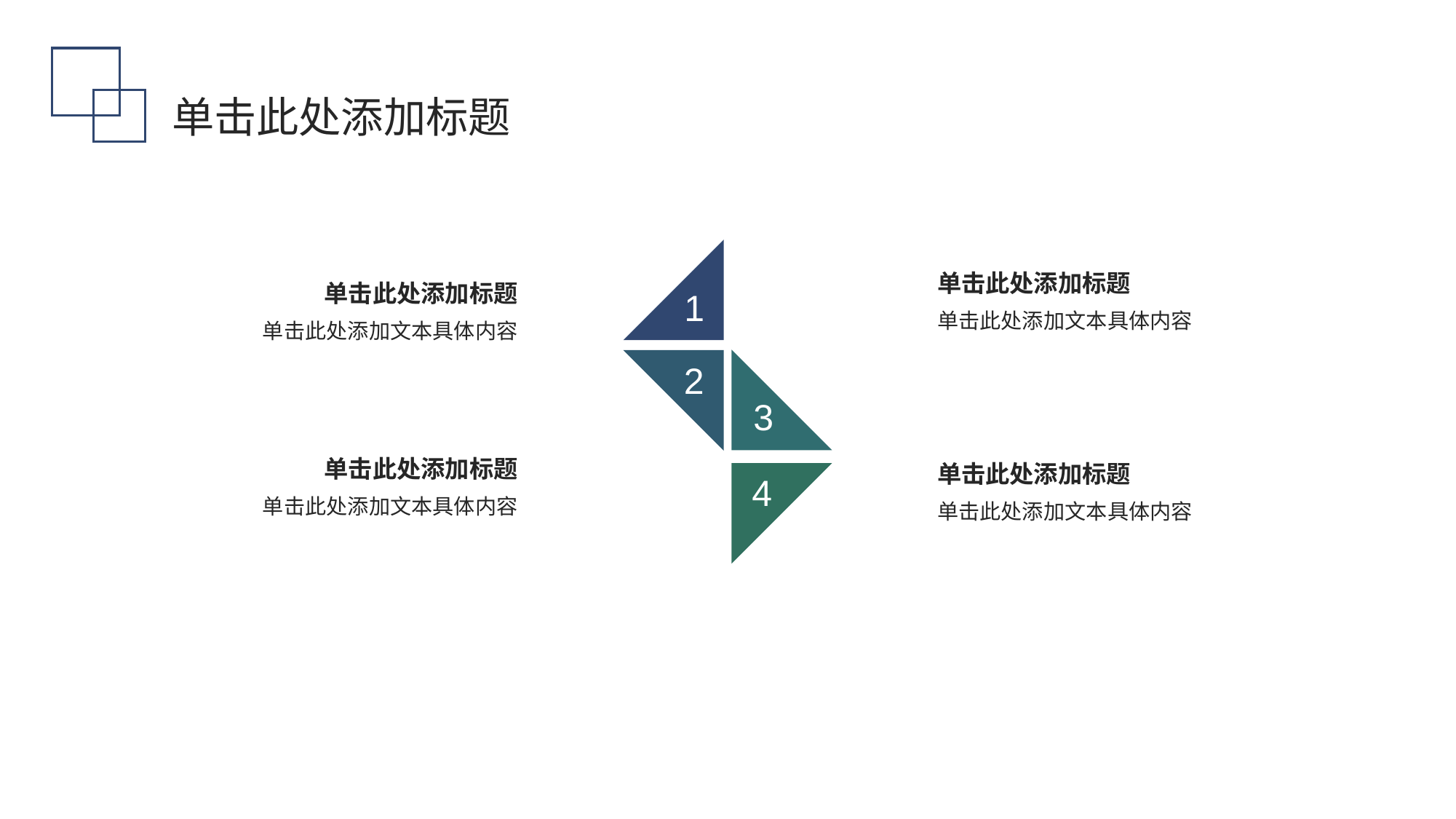

单击此处添加标题

单击此处添加标题
单击此处添加标题
1
单击此处添加文本具体内容
单击此处添加文本具体内容

2
3
单击此处添加标题
单击此处添加标题

4
单击此处添加文本具体内容
单击此处添加文本具体内容